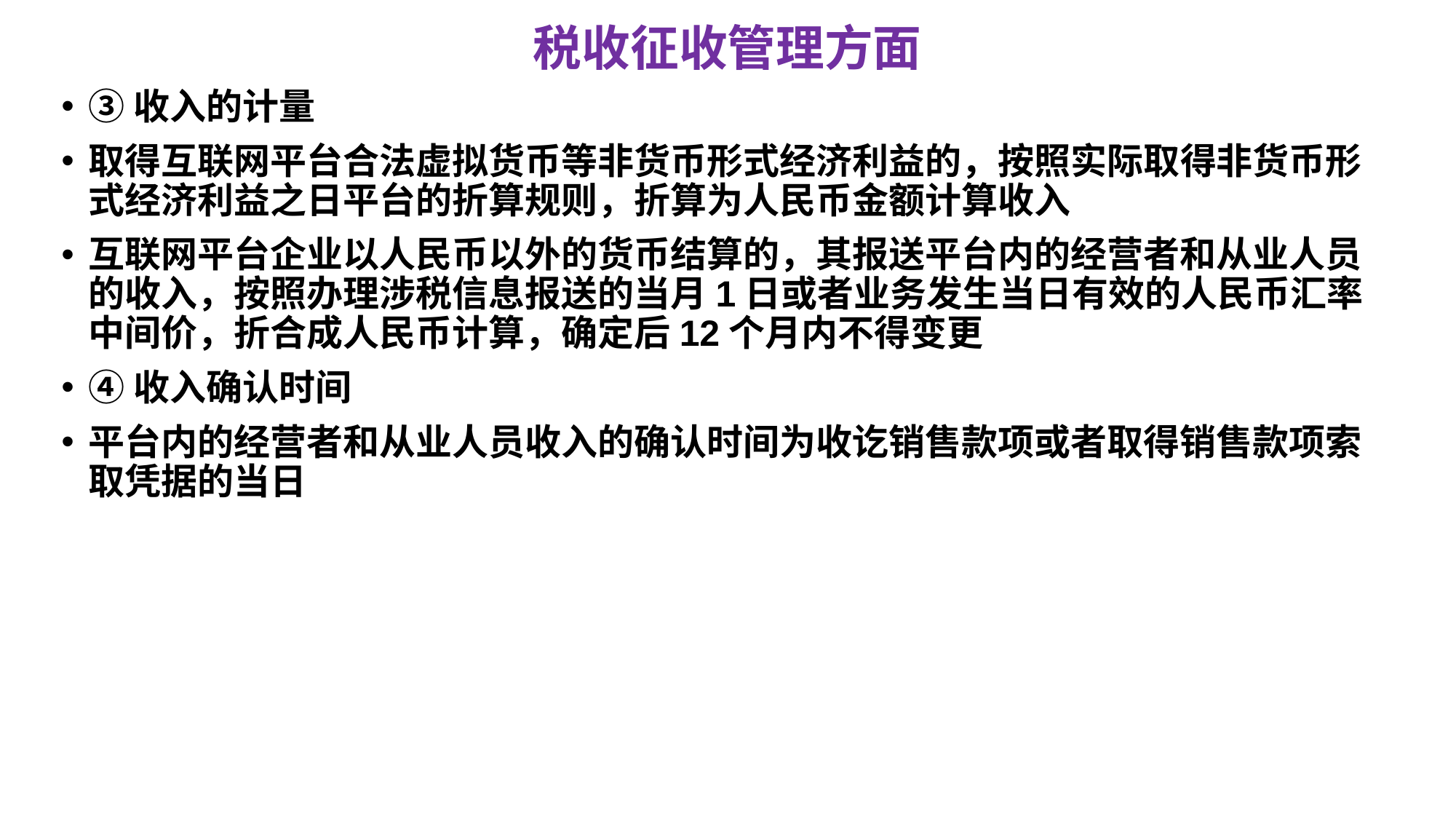

# 税收征收管理方面
③收入的计量
取得互联网平台合法虚拟货币等非货币形式经济利益的，按照实际取得非货币形式经济利益之日平台的折算规则，折算为人民币金额计算收入
互联网平台企业以人民币以外的货币结算的，其报送平台内的经营者和从业人员的收入，按照办理涉税信息报送的当月1日或者业务发生当日有效的人民币汇率中间价，折合成人民币计算，确定后12个月内不得变更
④收入确认时间
平台内的经营者和从业人员收入的确认时间为收讫销售款项或者取得销售款项索取凭据的当日